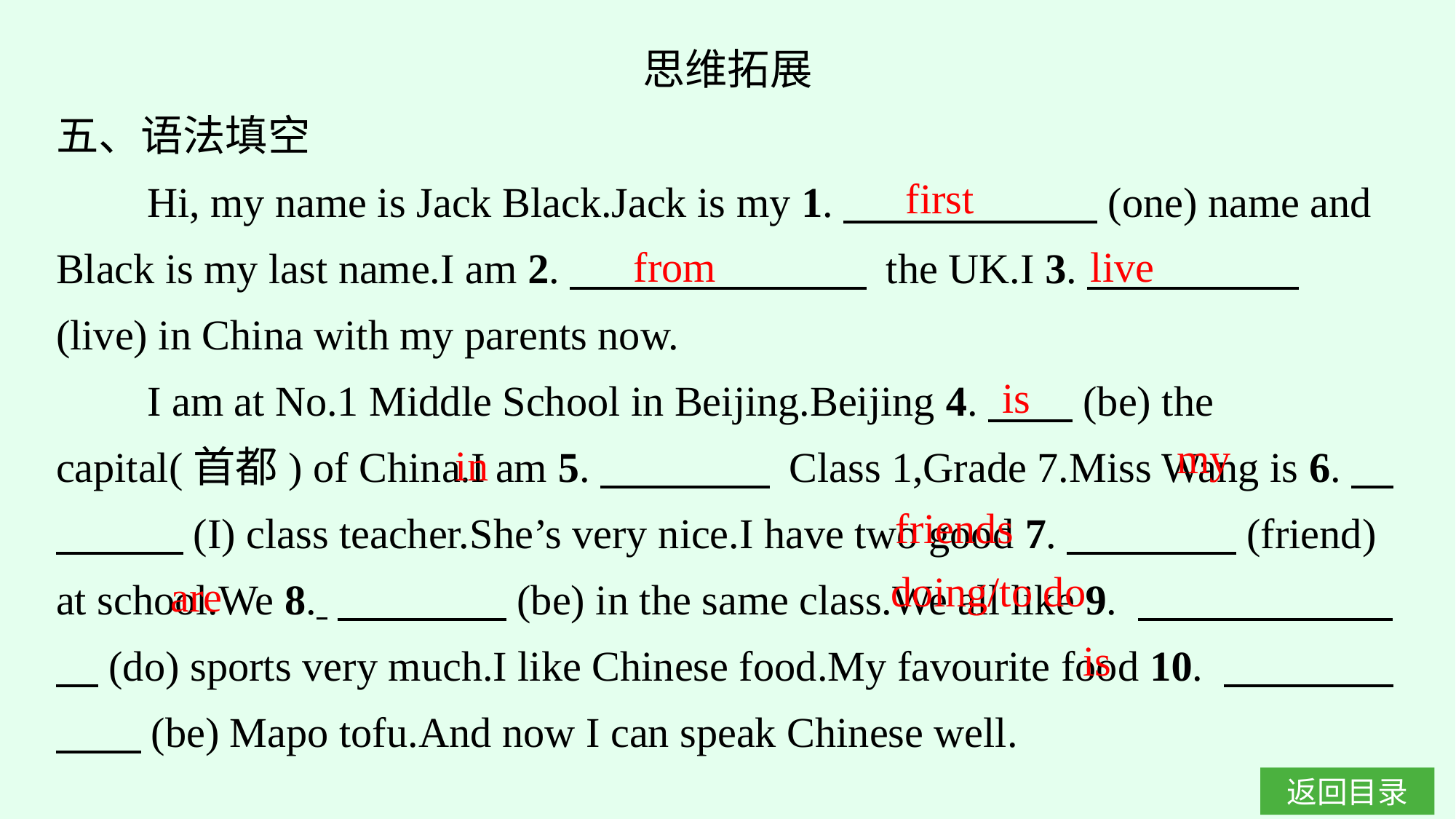

思维拓展
五、语法填空
Hi, my name is Jack Black.Jack is my 1.　　　　　　(one) name and Black is my last name.I am 2.　　　　　　　 the UK.I 3.　　　　　(live) in China with my parents now.
I am at No.1 Middle School in Beijing.Beijing 4.　　(be) the capital(首都) of China.I am 5.　　　　 Class 1,Grade 7.Miss Wang is 6.　　　　(I) class teacher.She’s very nice.I have two good 7.　　　　(friend) at school.We 8. 　　　　(be) in the same class.We all like 9. 　　　　　　　(do) sports very much.I like Chinese food.My favourite food 10. 　　　　　　(be) Mapo tofu.And now I can speak Chinese well.
first
from
live
is
my
in
friends
doing/to do
are
is